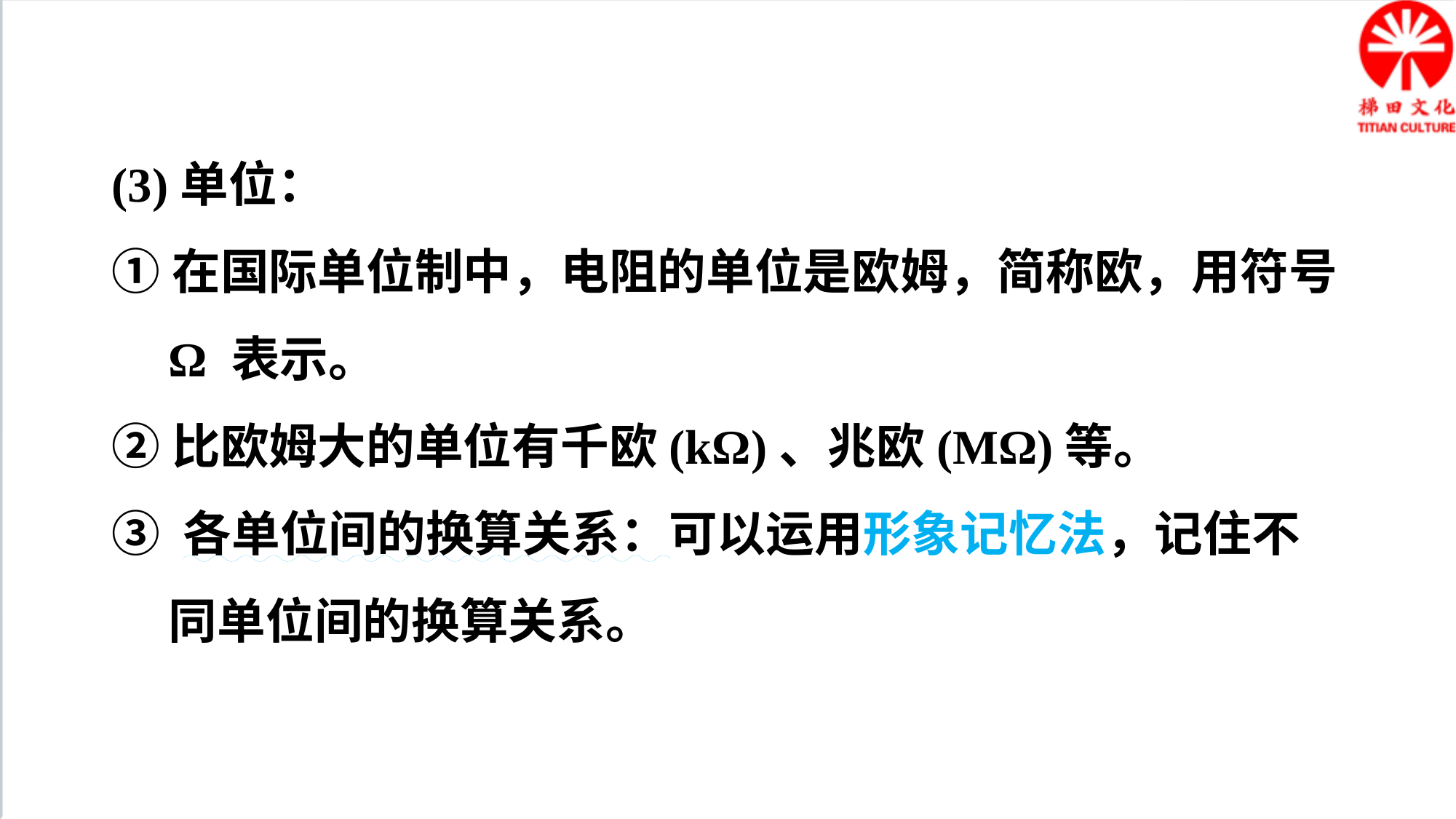

(3)单位：
①在国际单位制中，电阻的单位是欧姆，简称欧，用符号Ω 表示。
②比欧姆大的单位有千欧(kΩ)、兆欧(MΩ)等。
③ 各单位间的换算关系：可以运用形象记忆法，记住不同单位间的换算关系。